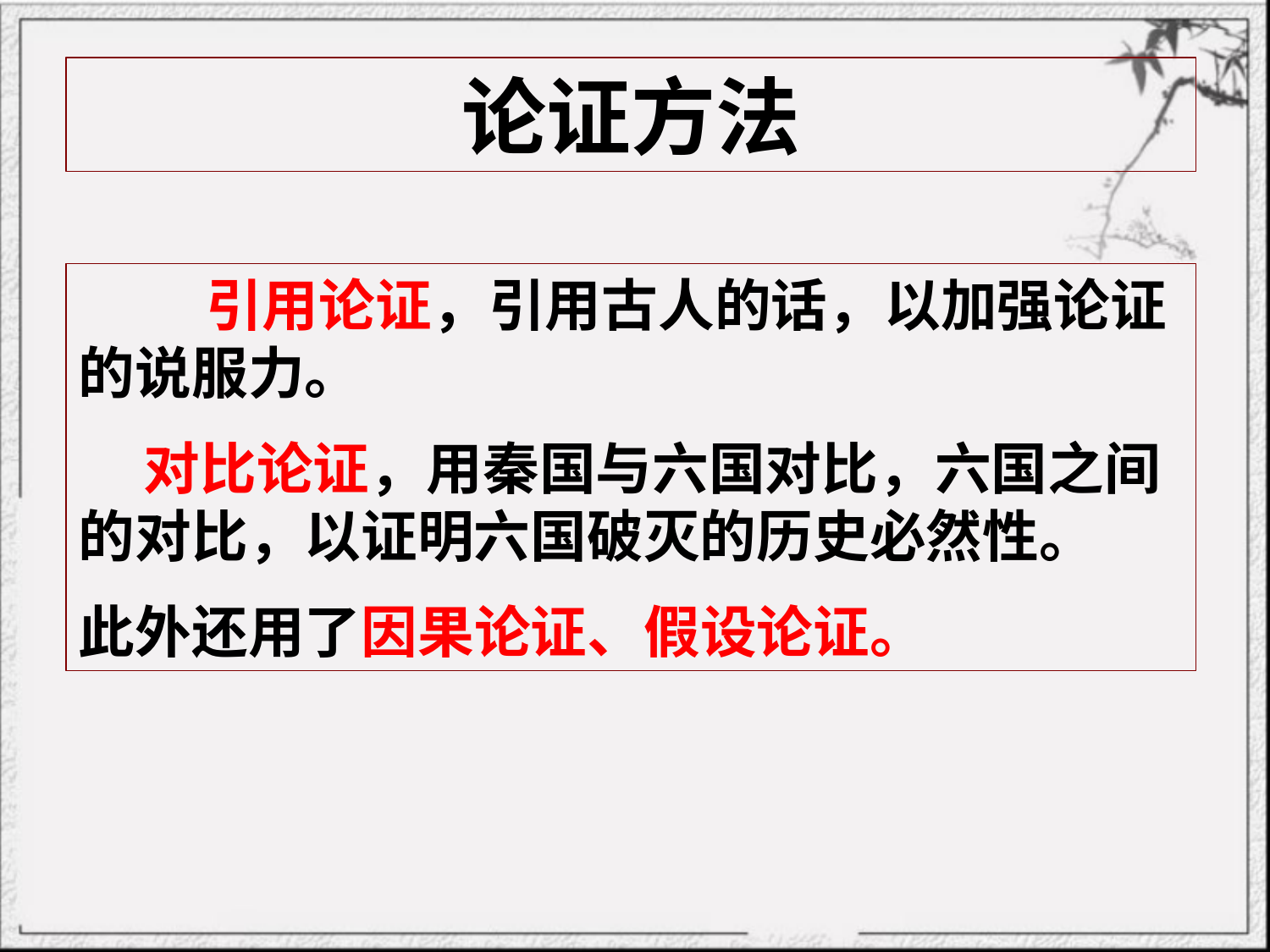

论证方法
         引用论证，引用古人的话，以加强论证的说服力。
    对比论证，用秦国与六国对比，六国之间的对比，以证明六国破灭的历史必然性。
此外还用了因果论证、假设论证。